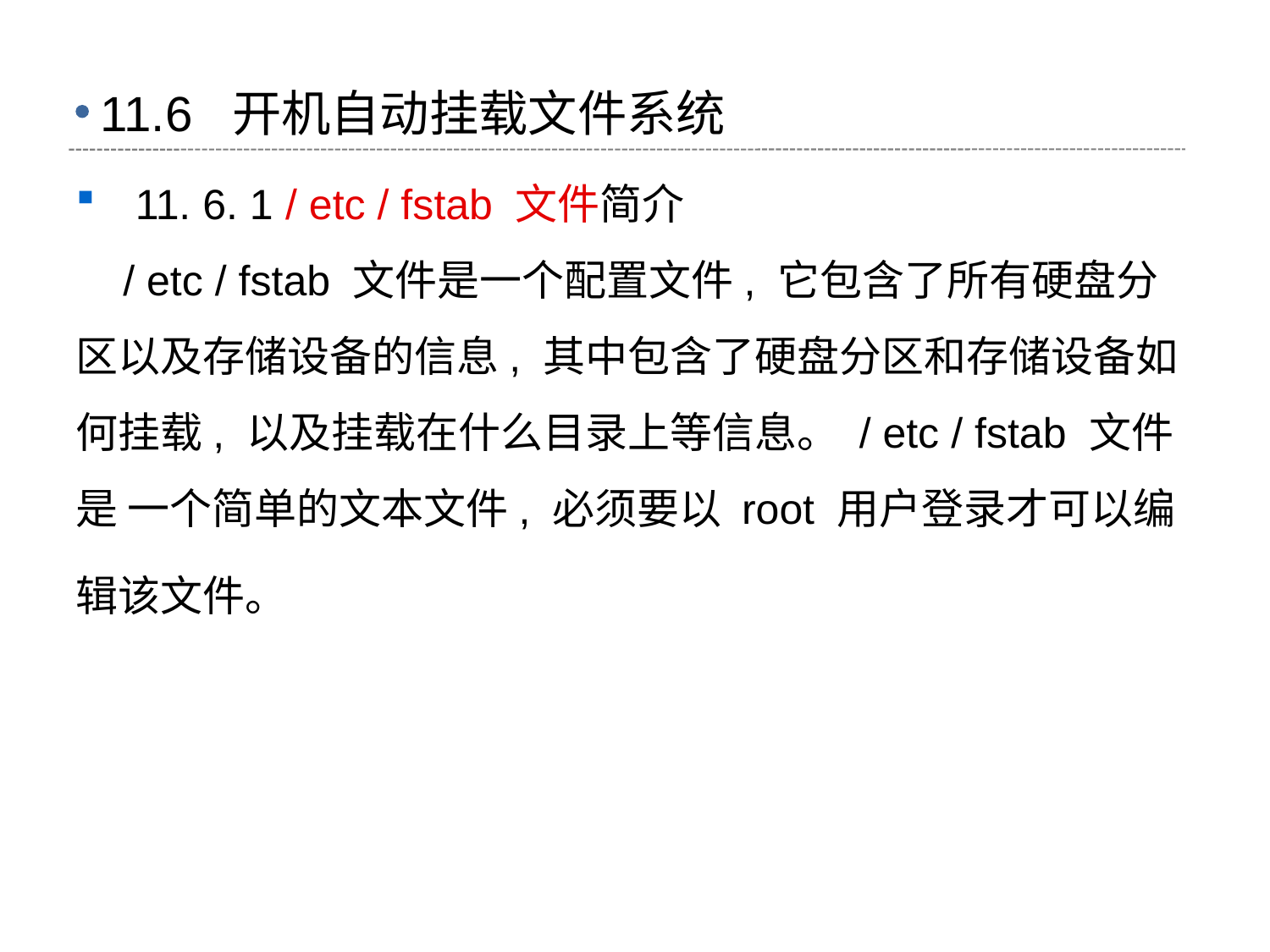

# 11.6  开机自动挂载文件系统

 11. 6. 1 / etc / fstab 文件简介
    / etc / fstab 文件是一个配置文件, 它包含了所有硬盘分区以及存储设备的信息, 其中包含了硬盘分区和存储设备如何挂载, 以及挂载在什么目录上等信息。 / etc / fstab 文件是 一个简单的文本文件, 必须要以 root 用户登录才可以编辑该文件。